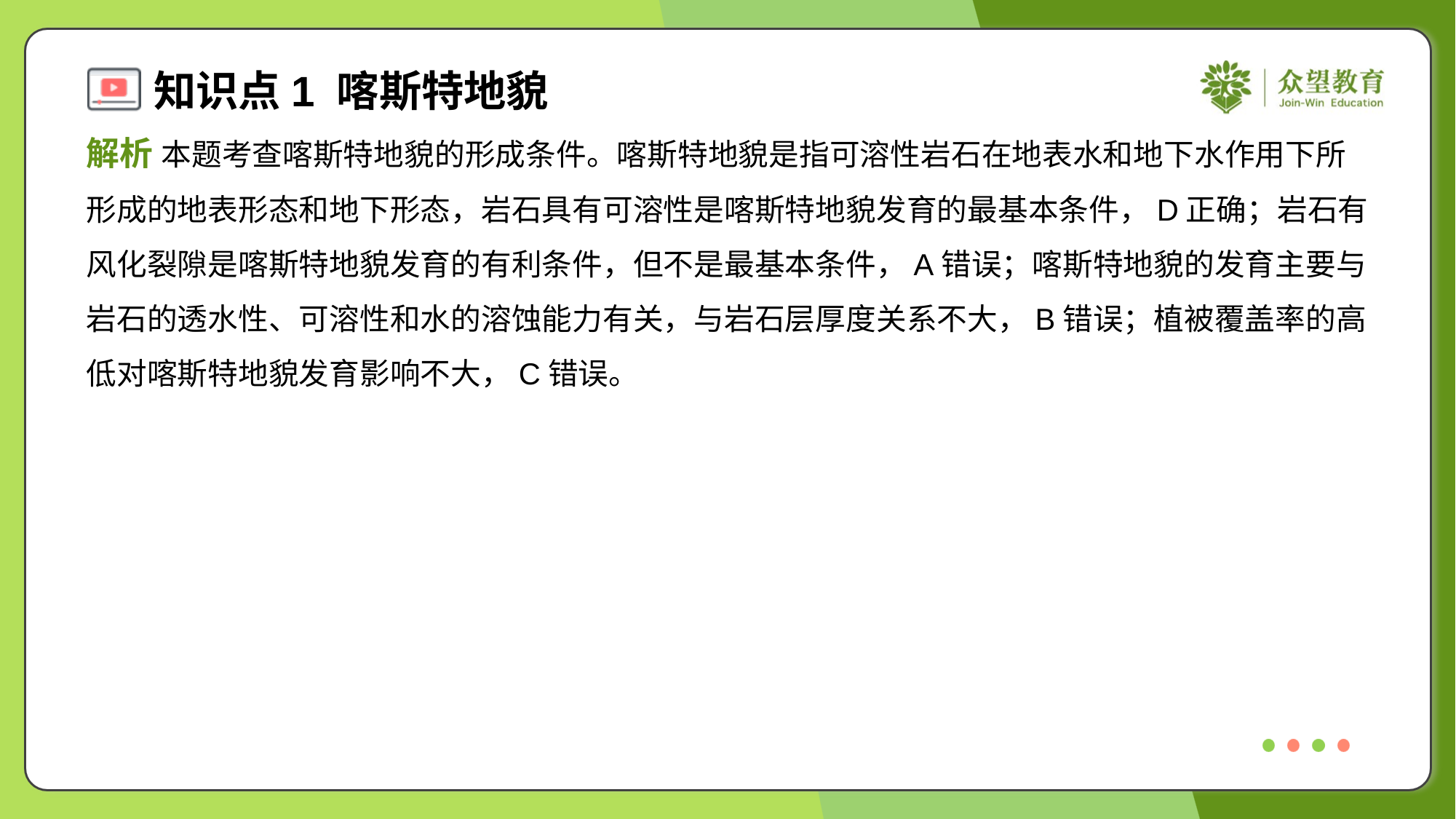

解析 本题考查喀斯特地貌的形成条件。喀斯特地貌是指可溶性岩石在地表水和地下水作用下所
形成的地表形态和地下形态，岩石具有可溶性是喀斯特地貌发育的最基本条件，D正确；岩石有
风化裂隙是喀斯特地貌发育的有利条件，但不是最基本条件，A错误；喀斯特地貌的发育主要与
岩石的透水性、可溶性和水的溶蚀能力有关，与岩石层厚度关系不大，B错误；植被覆盖率的高
低对喀斯特地貌发育影响不大，C错误。